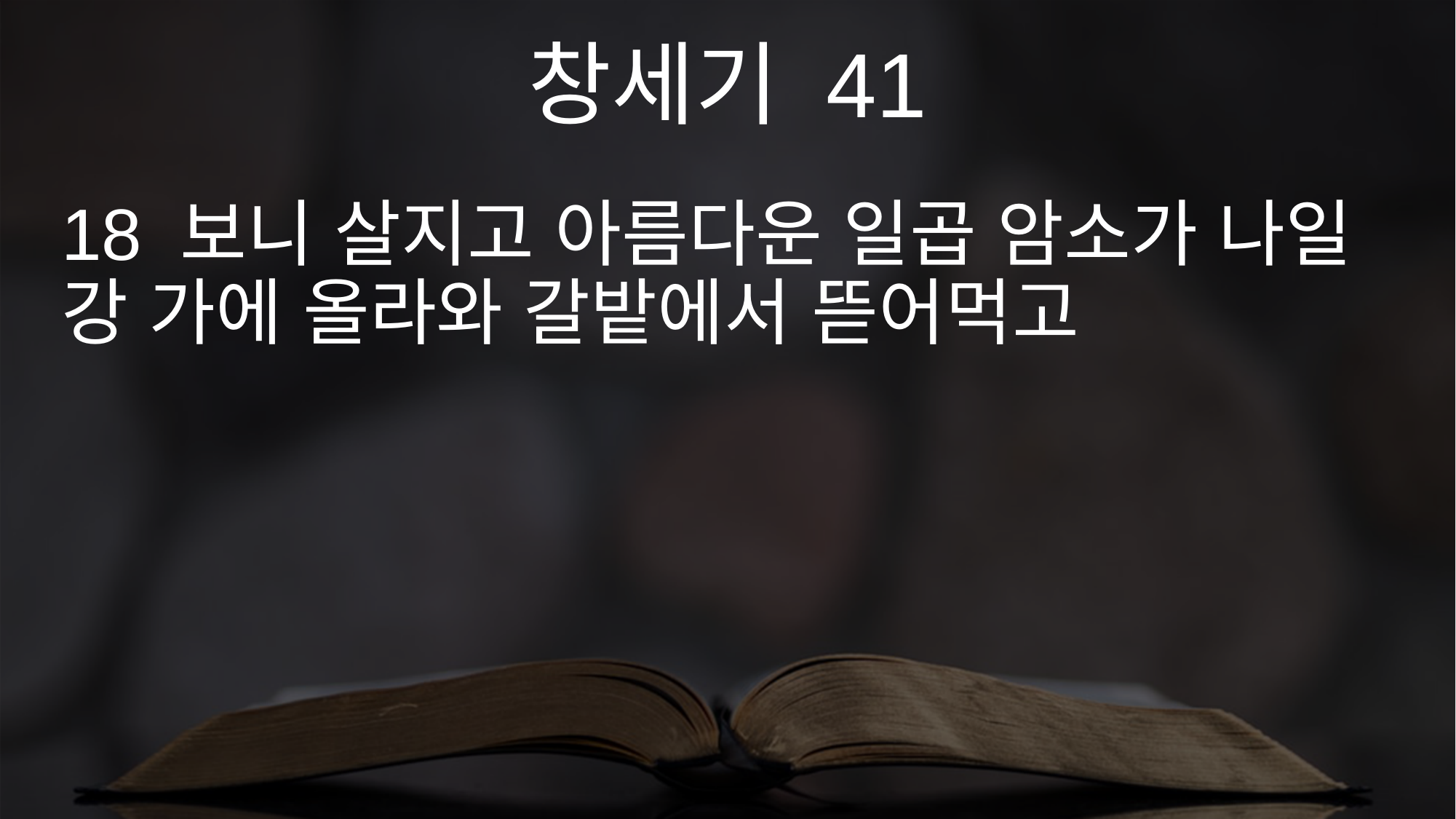

창세기 41
18 보니 살지고 아름다운 일곱 암소가 나일 강 가에 올라와 갈밭에서 뜯어먹고